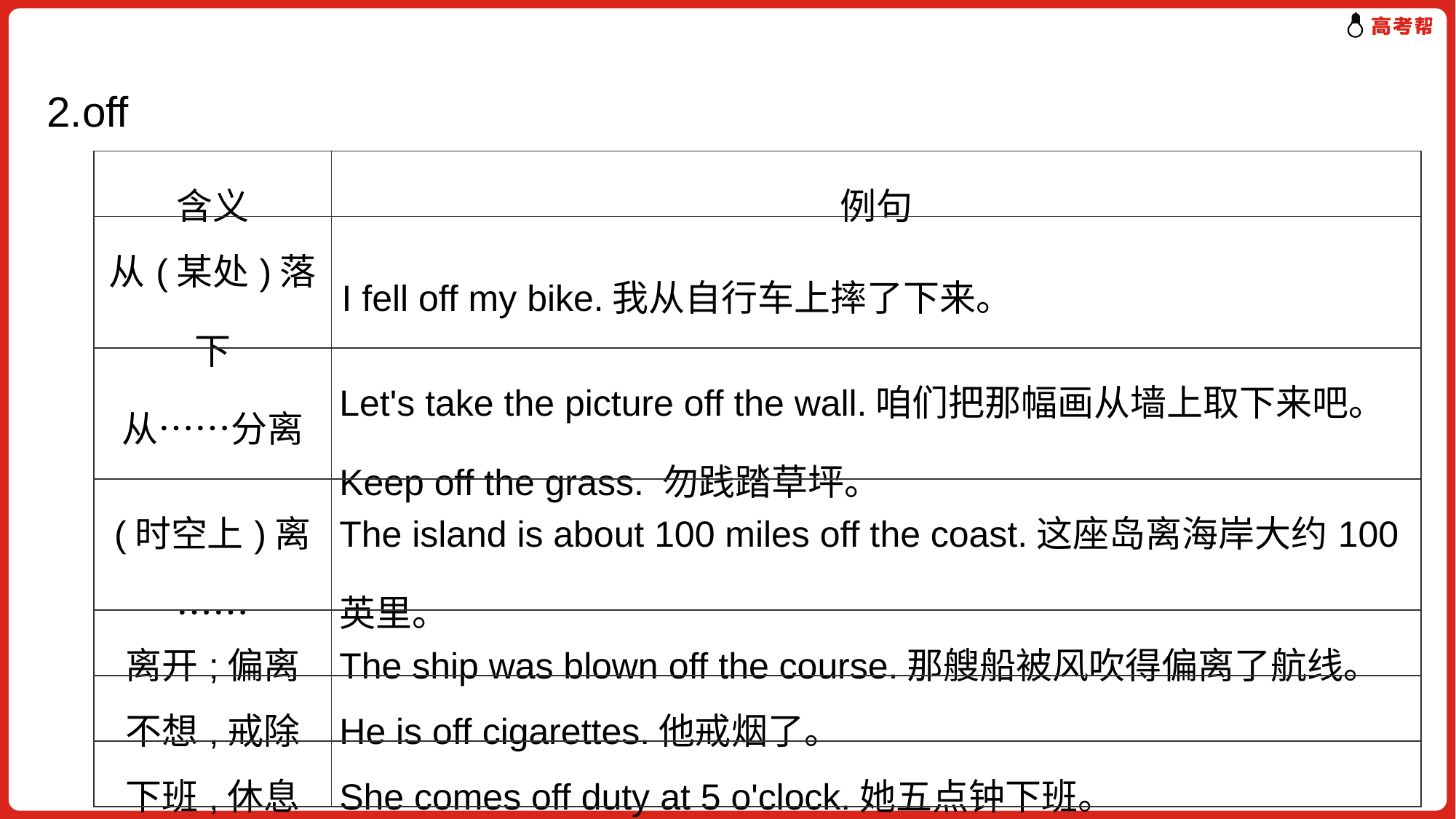

2.off

| 含义 | 例句 |
| --- | --- |
| 从(某处)落下 | I fell off my bike.我从自行车上摔了下来。 |
| 从……分离 | Let's take the picture off the wall.咱们把那幅画从墙上取下来吧。 Keep off the grass. 勿践踏草坪。 |
| (时空上)离…… | The island is about 100 miles off the coast.这座岛离海岸大约100英里。 |
| 离开;偏离 | The ship was blown off the course.那艘船被风吹得偏离了航线。 |
| 不想,戒除 | He is off cigarettes.他戒烟了。 |
| 下班,休息 | She comes off duty at 5 o'clock.她五点钟下班。 |